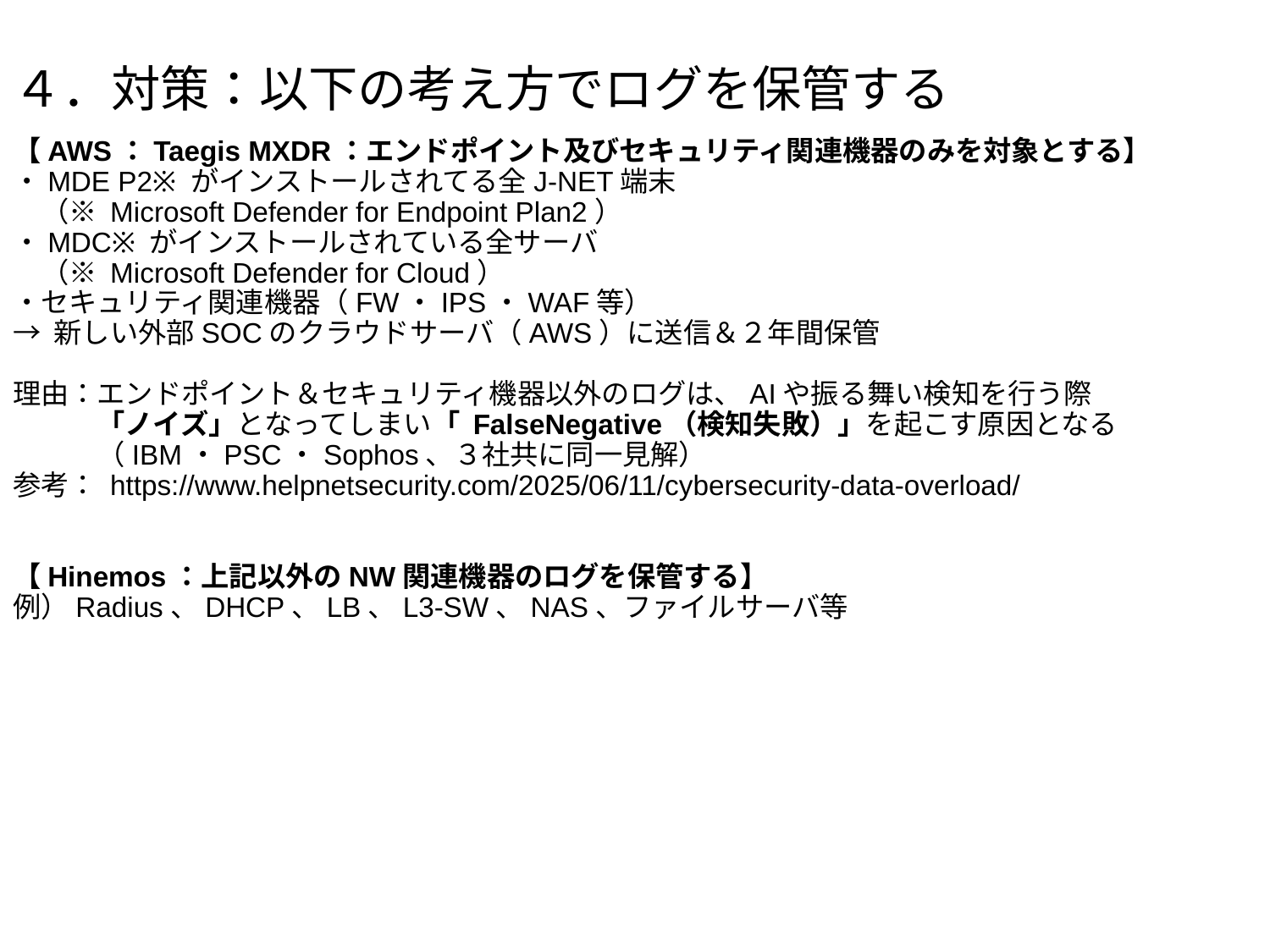

# ４．対策：以下の考え方でログを保管する
【AWS：Taegis MXDR：エンドポイント及びセキュリティ関連機器のみを対象とする】
・MDE P2※ がインストールされてる全J-NET端末
　（※ Microsoft Defender for Endpoint Plan2）
・MDC※ がインストールされている全サーバ
　（※ Microsoft Defender for Cloud）
・セキュリティ関連機器（FW・IPS・WAF等）
→ 新しい外部SOCのクラウドサーバ（AWS）に送信＆２年間保管

理由：エンドポイント＆セキュリティ機器以外のログは、AIや振る舞い検知を行う際
　　　「ノイズ」となってしまい「 FalseNegative（検知失敗）」を起こす原因となる
　　　（IBM・PSC・Sophos、３社共に同一見解）
参考： https://www.helpnetsecurity.com/2025/06/11/cybersecurity-data-overload/
【Hinemos：上記以外のNW関連機器のログを保管する】
例）Radius、DHCP、LB、L3-SW、NAS、ファイルサーバ等